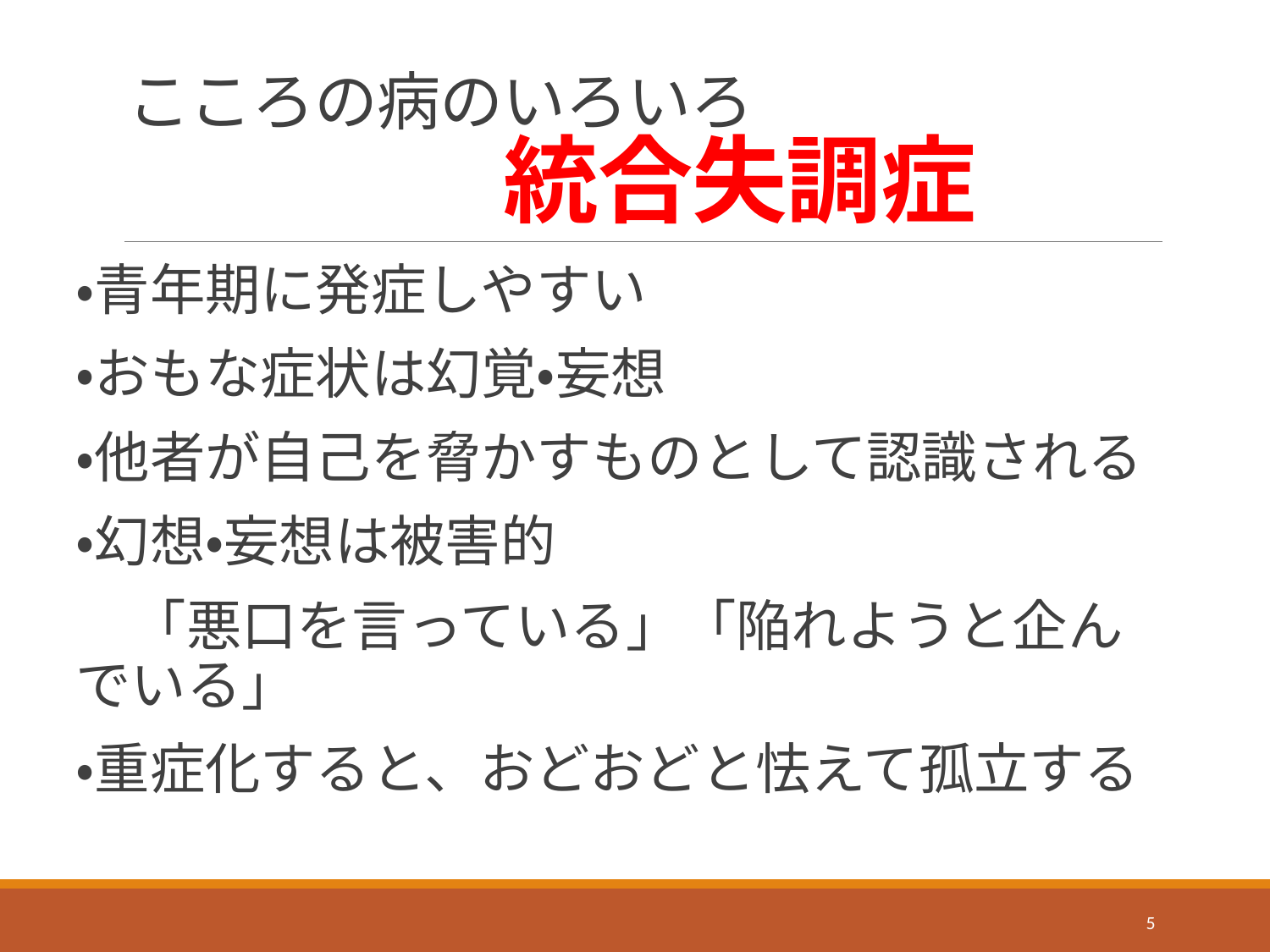

# こころの病のいろいろ 　　　　　　統合失調症
・青年期に発症しやすい
・おもな症状は幻覚・妄想
・他者が自己を脅かすものとして認識される
・幻想・妄想は被害的
　「悪口を言っている」「陥れようと企んでいる」
・重症化すると、おどおどと怯えて孤立する

5